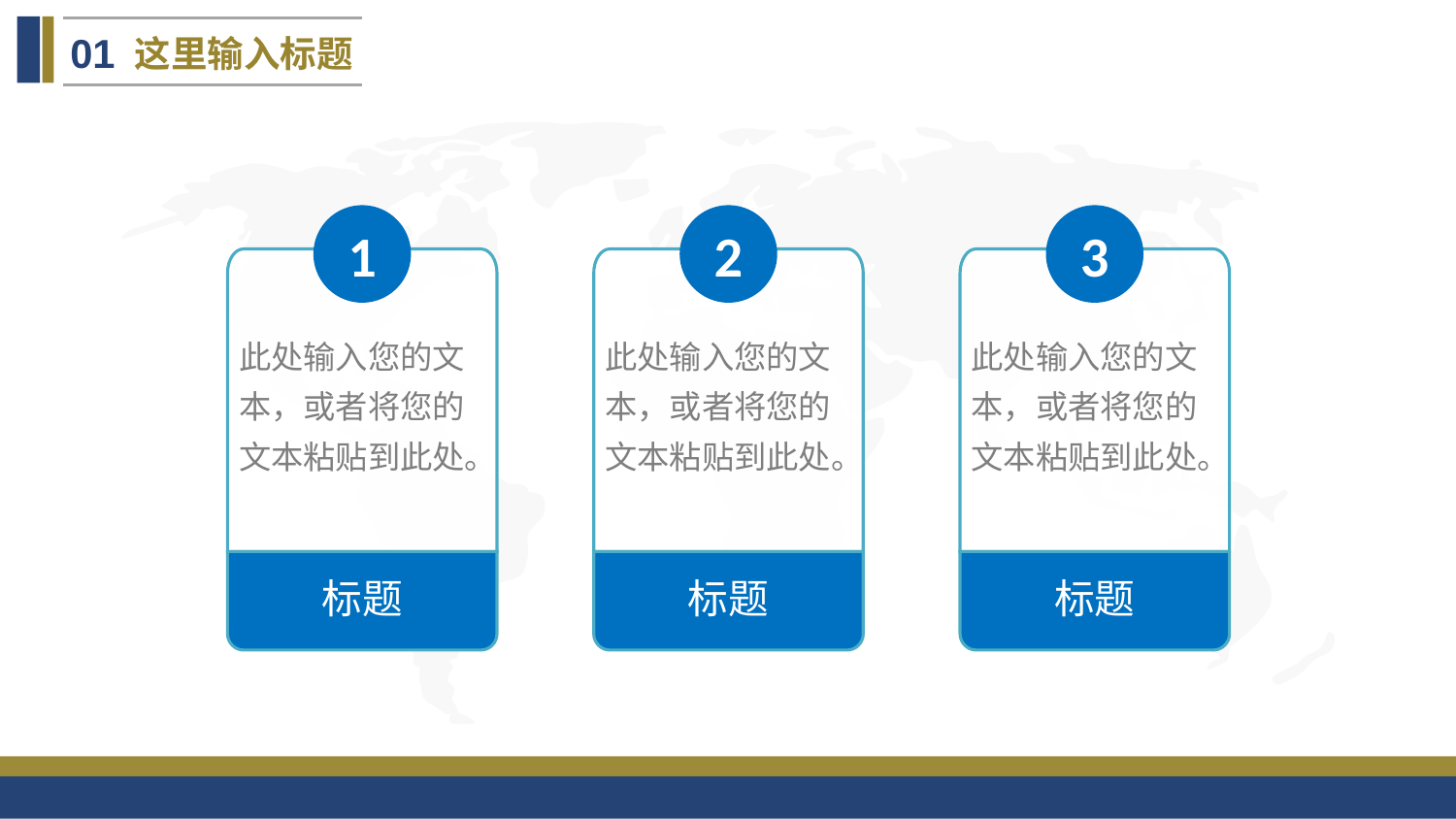

01
这里输入标题
1
2
3
此处输入您的文本，或者将您的文本粘贴到此处。
此处输入您的文本，或者将您的文本粘贴到此处。
此处输入您的文本，或者将您的文本粘贴到此处。
标题
标题
标题